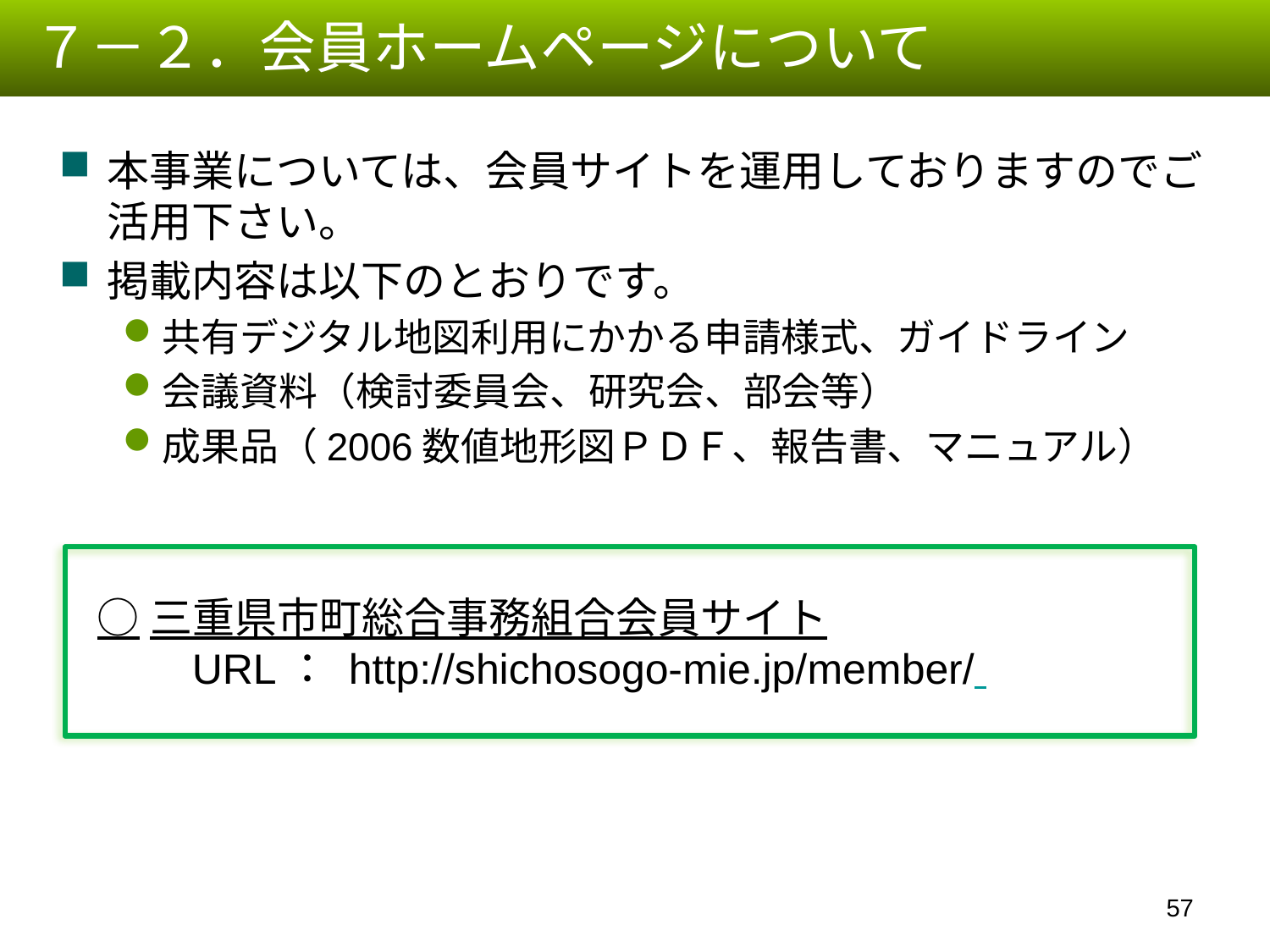

７－２．会員ホームページについて
本事業については、会員サイトを運用しておりますのでご活用下さい。
掲載内容は以下のとおりです。
共有デジタル地図利用にかかる申請様式、ガイドライン
会議資料（検討委員会、研究会、部会等）
成果品（2006数値地形図ＰＤＦ、報告書、マニュアル）

○三重県市町総合事務組合会員サイト
　　URL： http://shichosogo-mie.jp/member/
57